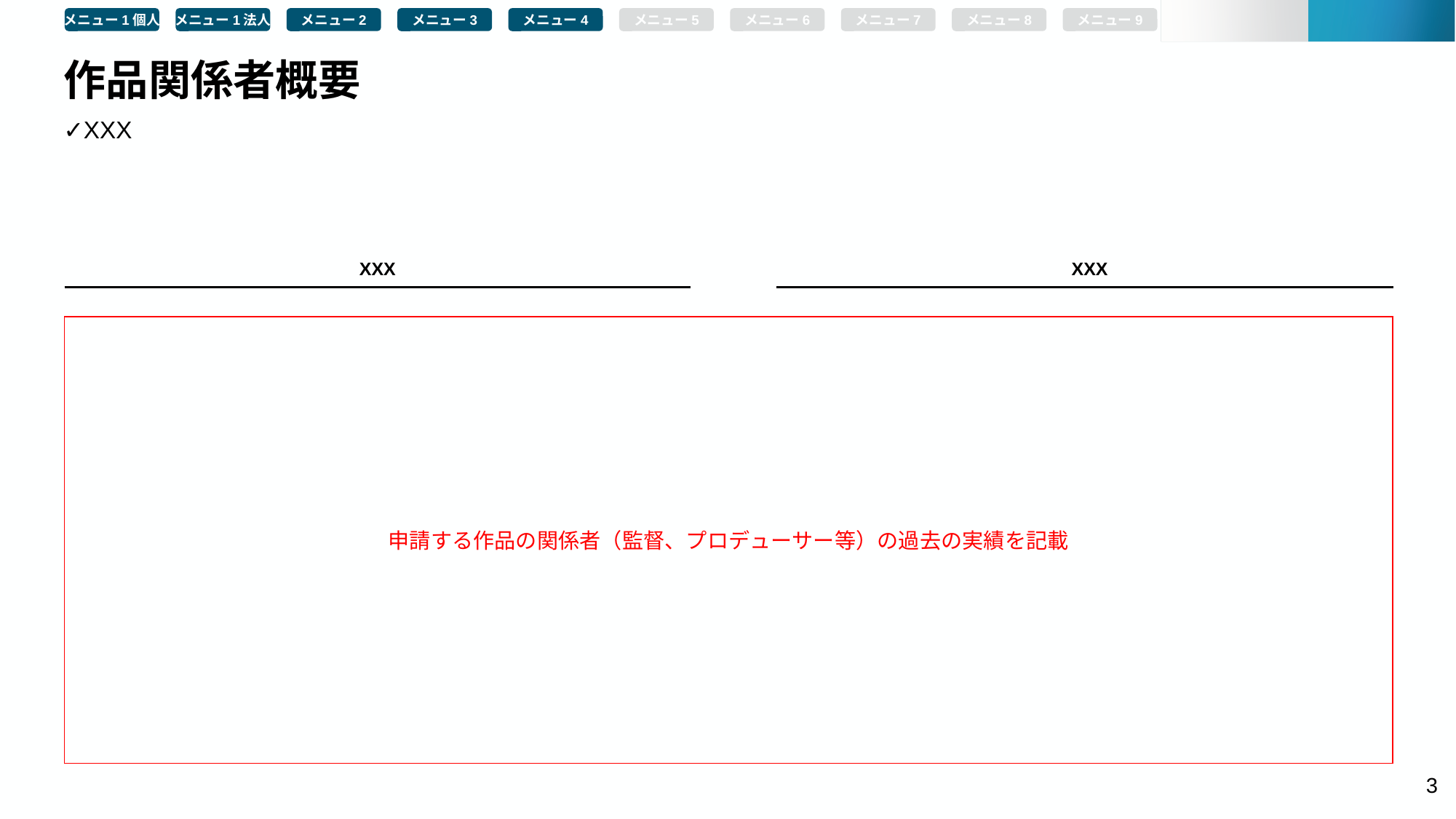

メニュー1個人
メニュー1法人
メニュー2
メニュー3
メニュー4
メニュー5
メニュー6
メニュー7
メニュー8
メニュー9
# 作品関係者概要
✓XXX
XXX
XXX
申請する作品の関係者（監督、プロデューサー等）の過去の実績を記載
3